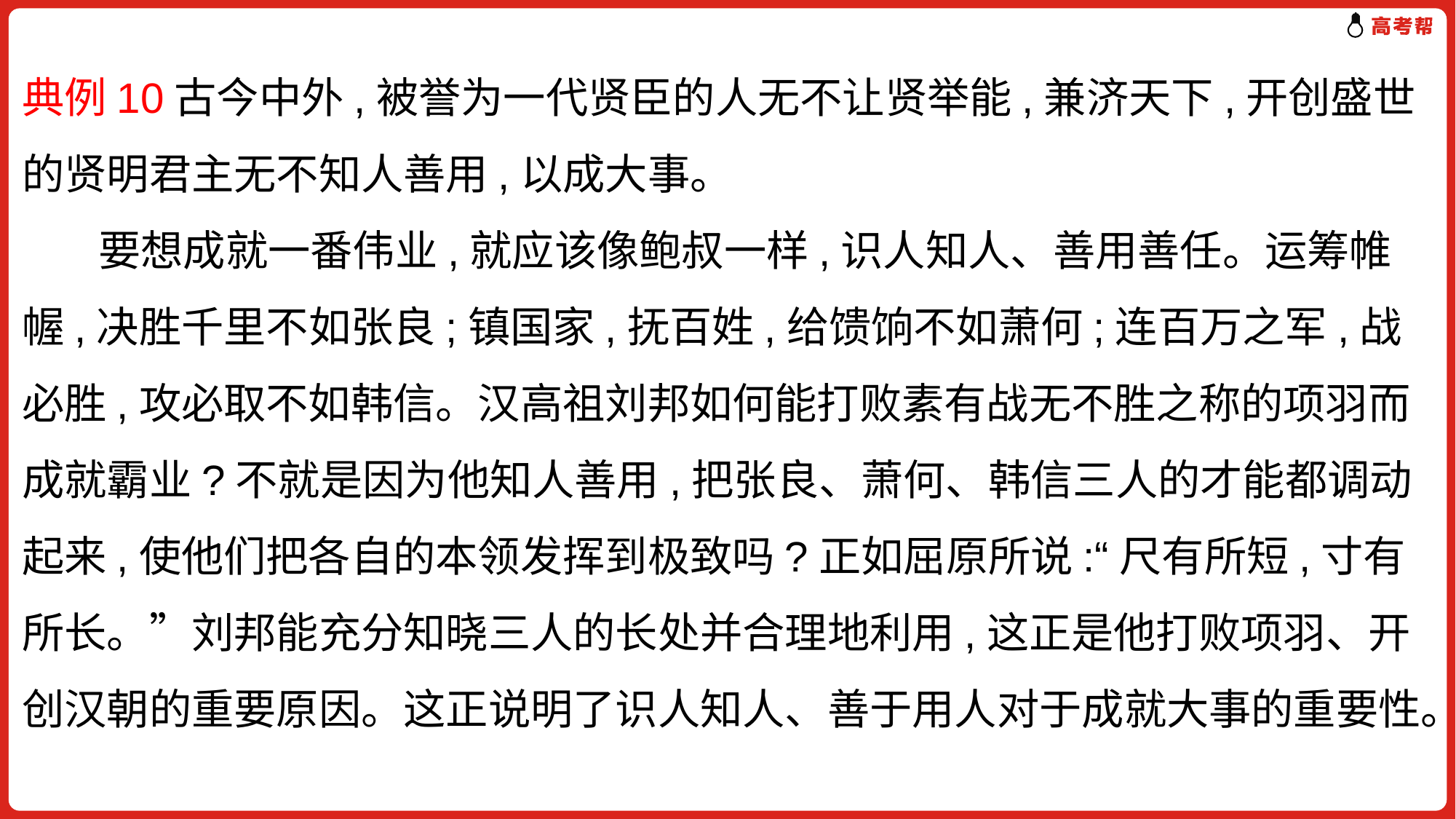

典例10古今中外,被誉为一代贤臣的人无不让贤举能,兼济天下,开创盛世的贤明君主无不知人善用,以成大事。
       要想成就一番伟业,就应该像鲍叔一样,识人知人、善用善任。运筹帷幄,决胜千里不如张良;镇国家,抚百姓,给馈饷不如萧何;连百万之军,战必胜,攻必取不如韩信。汉高祖刘邦如何能打败素有战无不胜之称的项羽而成就霸业?不就是因为他知人善用,把张良、萧何、韩信三人的才能都调动起来,使他们把各自的本领发挥到极致吗?正如屈原所说:“尺有所短,寸有所长。”刘邦能充分知晓三人的长处并合理地利用,这正是他打败项羽、开创汉朝的重要原因。这正说明了识人知人、善于用人对于成就大事的重要性。